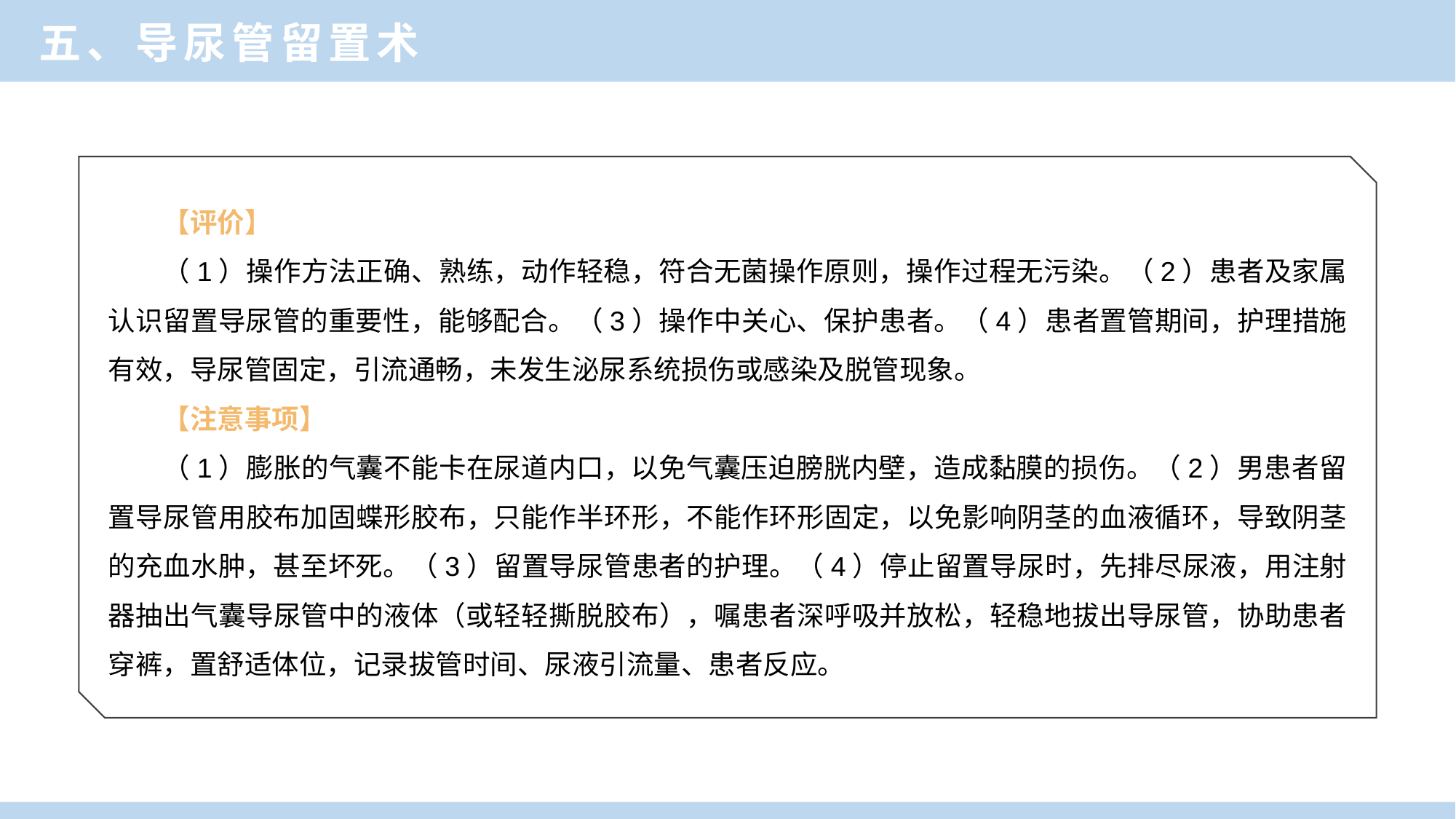

五、导尿管留置术

【评价】
（1）操作方法正确、熟练，动作轻稳，符合无菌操作原则，操作过程无污染。（2）患者及家属认识留置导尿管的重要性，能够配合。（3）操作中关心、保护患者。（4）患者置管期间，护理措施有效，导尿管固定，引流通畅，未发生泌尿系统损伤或感染及脱管现象。
【注意事项】
（1）膨胀的气囊不能卡在尿道内口，以免气囊压迫膀胱内壁，造成黏膜的损伤。（2）男患者留置导尿管用胶布加固蝶形胶布，只能作半环形，不能作环形固定，以免影响阴茎的血液循环，导致阴茎的充血水肿，甚至坏死。（3）留置导尿管患者的护理。（4）停止留置导尿时，先排尽尿液，用注射器抽出气囊导尿管中的液体（或轻轻撕脱胶布），嘱患者深呼吸并放松，轻稳地拔出导尿管，协助患者穿裤，置舒适体位，记录拔管时间、尿液引流量、患者反应。